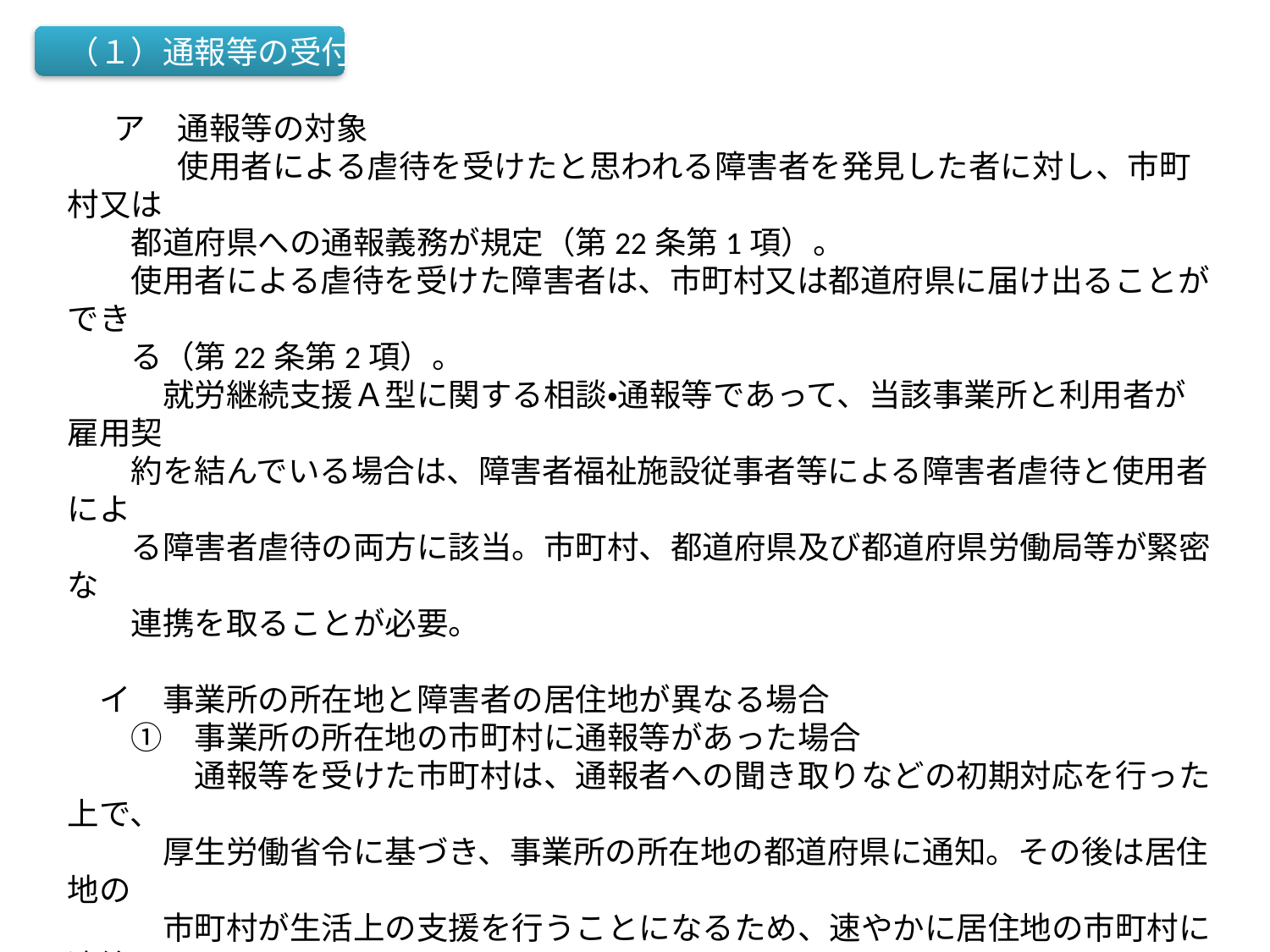

（１）通報等の受付

 　ア　通報等の対象
 　　　使用者による虐待を受けたと思われる障害者を発見した者に対し、市町村又は
　　都道府県への通報義務が規定（第22条第1項）。
　　使用者による虐待を受けた障害者は、市町村又は都道府県に届け出ることができ
　　る（第22条第2項）。
　　　就労継続支援Ａ型に関する相談・通報等であって、当該事業所と利用者が雇用契
　　約を結んでいる場合は、障害者福祉施設従事者等による障害者虐待と使用者によ
　　る障害者虐待の両方に該当。市町村、都道府県及び都道府県労働局等が緊密な
　　連携を取ることが必要。

　イ　事業所の所在地と障害者の居住地が異なる場合
　　①　事業所の所在地の市町村に通報等があった場合
　　　　通報等を受けた市町村は、通報者への聞き取りなどの初期対応を行った上で、
　　　厚生労働省令に基づき、事業所の所在地の都道府県に通知。その後は居住地の
　　　市町村が生活上の支援を行うことになるため、速やかに居住地の市町村に連絡。
　　②　居住地の市町村に通報等があった場合
　　　　通報等を受けた市町村は、通報者への聞き取りなどの初期対応を行った上で、
　　　厚生労働省令に基づき、事業所の所在地の都道府県に通知。
　　　　事業所への訪問調査等を行う際に、事業所の所在地の市町村の協力が必要な
　　　場合は、事業所の所在地の市町村にも情報提供。
　③　事業所の所在地又は居住地の都道府県に通報等があった場合
　　　通報を受けた都道府県は、速やかに居住地の市町村に連絡する